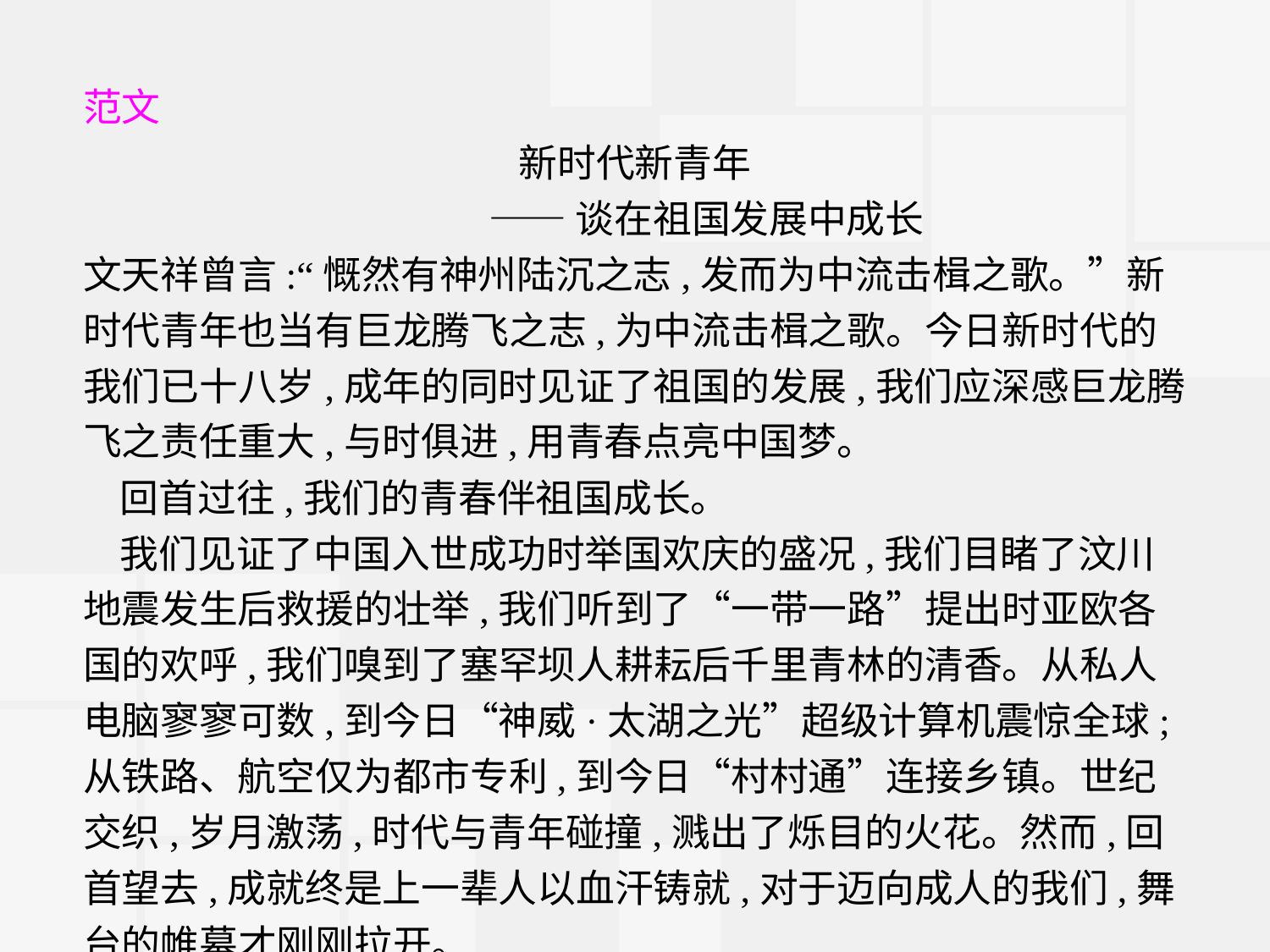

范文
新时代新青年
	——谈在祖国发展中成长
文天祥曾言:“慨然有神州陆沉之志,发而为中流击楫之歌。”新时代青年也当有巨龙腾飞之志,为中流击楫之歌。今日新时代的我们已十八岁,成年的同时见证了祖国的发展,我们应深感巨龙腾飞之责任重大,与时俱进,用青春点亮中国梦。
回首过往,我们的青春伴祖国成长。
我们见证了中国入世成功时举国欢庆的盛况,我们目睹了汶川地震发生后救援的壮举,我们听到了“一带一路”提出时亚欧各国的欢呼,我们嗅到了塞罕坝人耕耘后千里青林的清香。从私人电脑寥寥可数,到今日“神威·太湖之光”超级计算机震惊全球;从铁路、航空仅为都市专利,到今日“村村通”连接乡镇。世纪交织,岁月激荡,时代与青年碰撞,溅出了烁目的火花。然而,回首望去,成就终是上一辈人以血汗铸就,对于迈向成人的我们,舞台的帷幕才刚刚拉开。